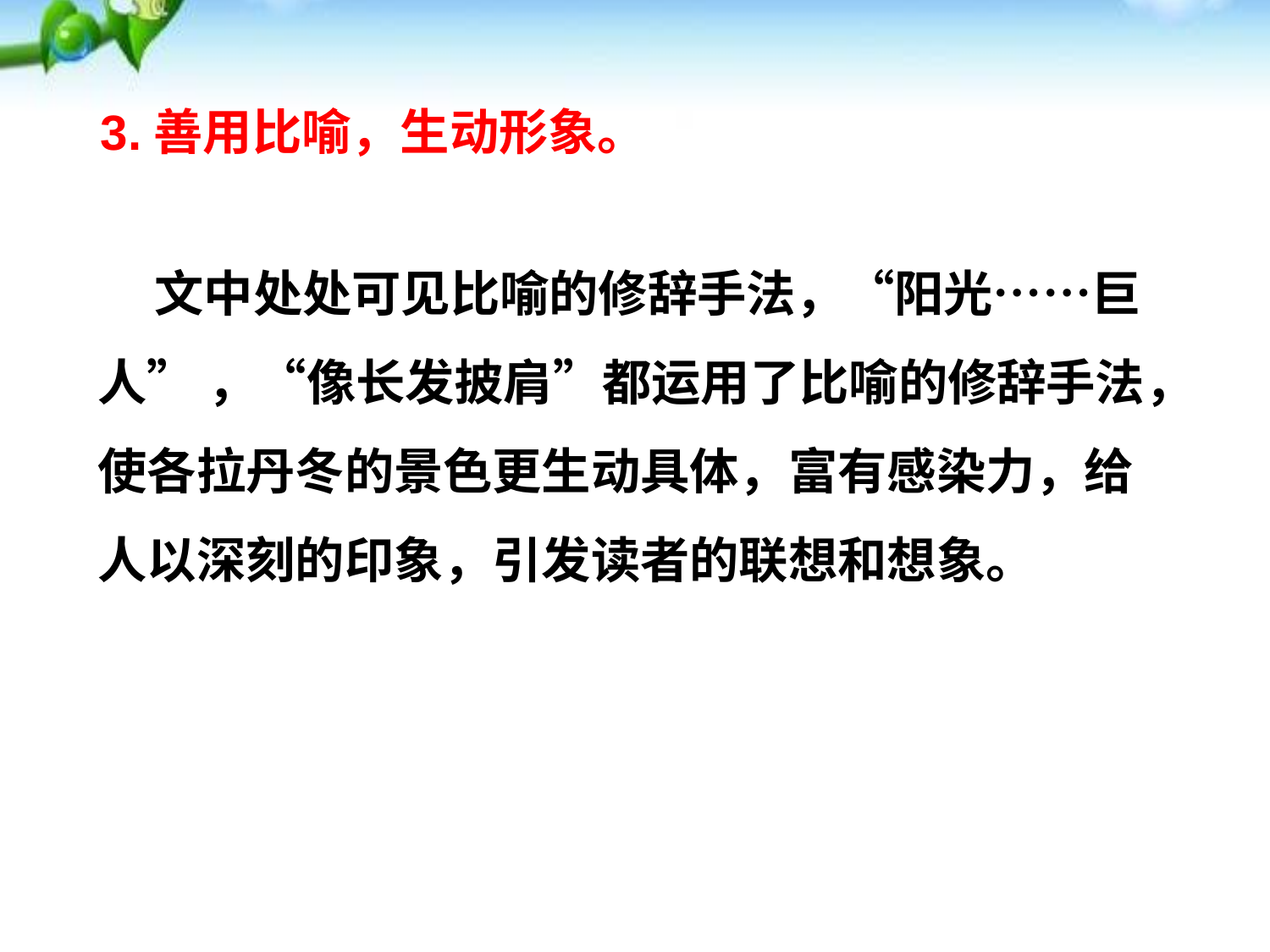

3.善用比喻，生动形象。
    文中处处可见比喻的修辞手法，“阳光……巨人” ，“像长发披肩”都运用了比喻的修辞手法，使各拉丹冬的景色更生动具体，富有感染力，给人以深刻的印象，引发读者的联想和想象。